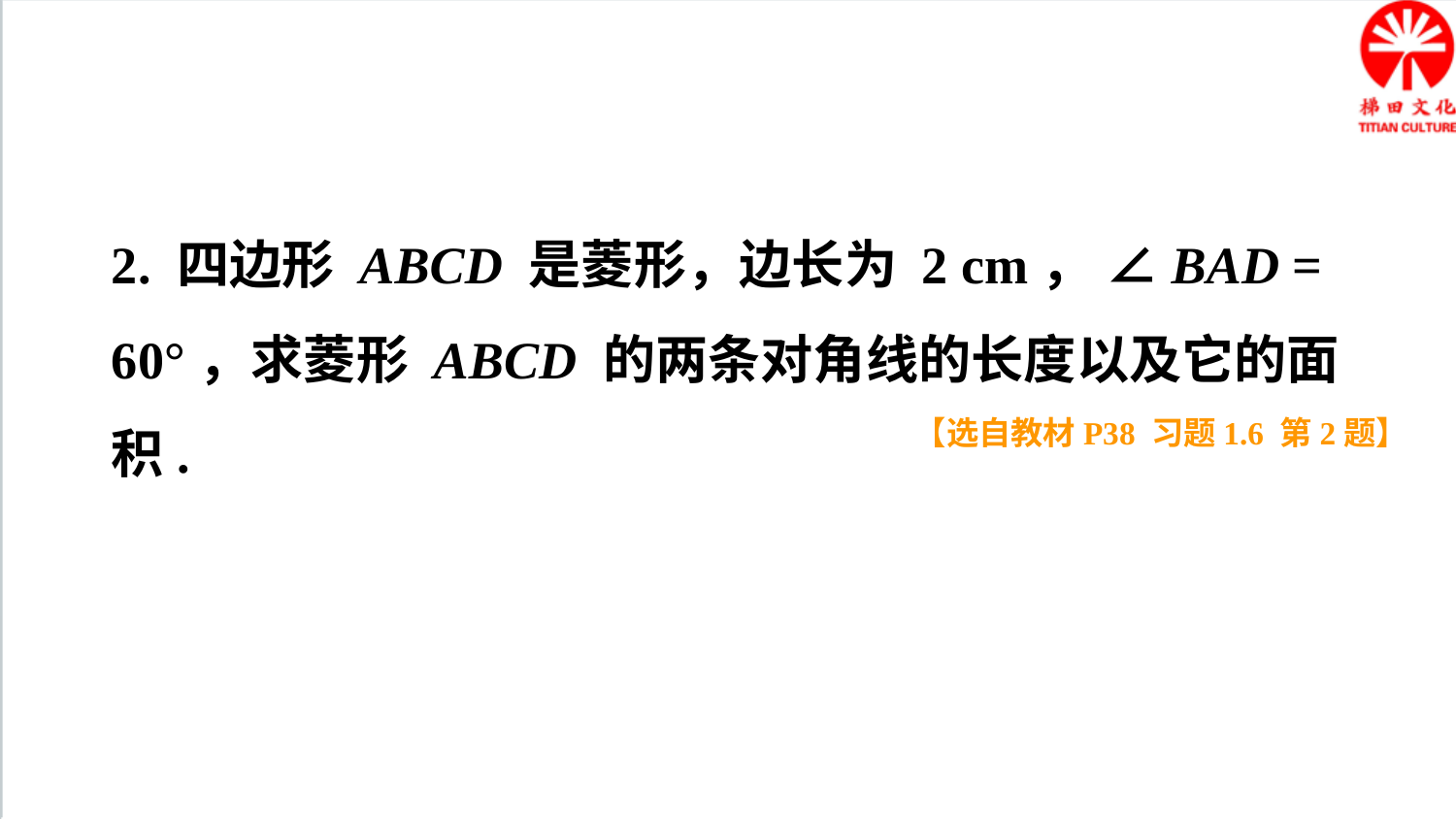

2. 四边形 ABCD 是菱形，边长为 2 cm， ∠BAD = 60°，求菱形 ABCD 的两条对角线的长度以及它的面积.
【选自教材P38 习题1.6 第2题】